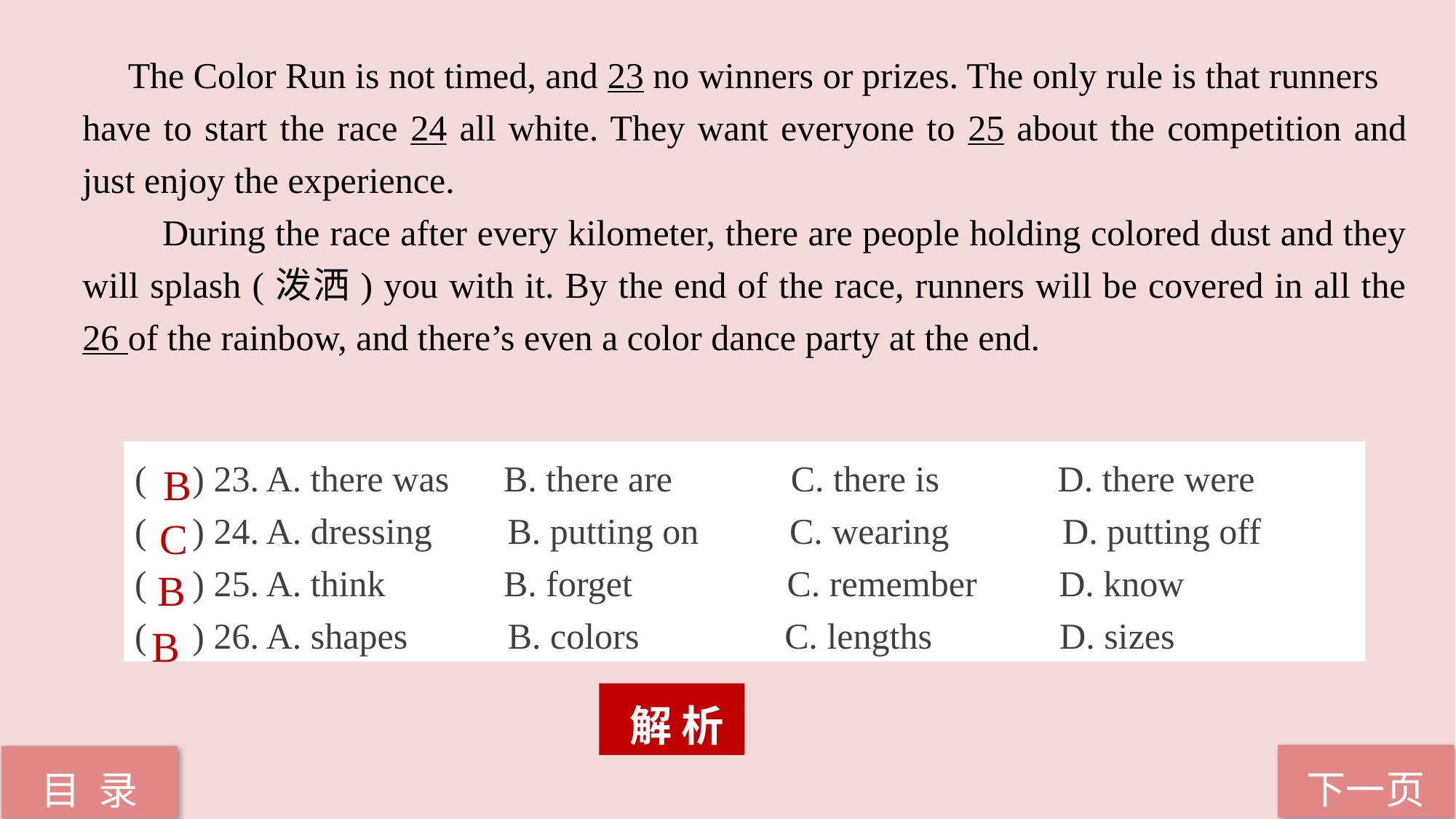

The Color Run is not timed, and 23 no winners or prizes. The only rule is that runners
have to start the race 24 all white. They want everyone to 25 about the competition and just enjoy the experience.
        During the race after every kilometer, there are people holding colored dust and they will splash (泼洒) you with it. By the end of the race, runners will be covered in all the 26 of the rainbow, and there’s even a color dance party at the end.
(     ) 23. A. there was      B. there are             C. there is             D. there were
(     ) 24. A. dressing 	     B. putting on 	C. wearing 	      D. putting off
(     ) 25. A. think             B. forget                 C. remember         D. know
(     ) 26. A. shapes           B. colors                C. lengths              D. sizes
B
C
B
B
 解 析